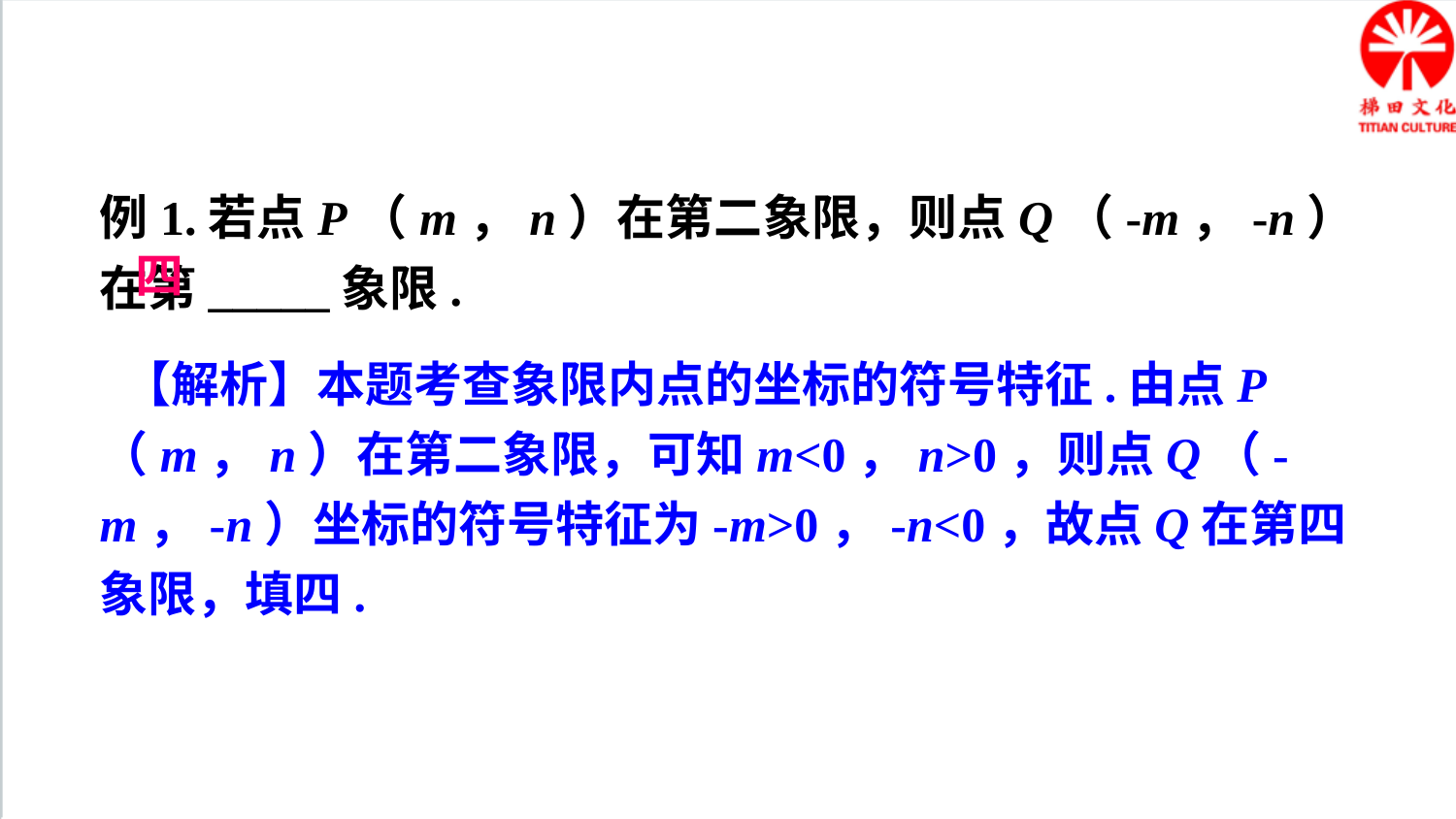

例1.若点P（m，n）在第二象限，则点Q（-m，-n）在第_____象限.
四
 【解析】本题考查象限内点的坐标的符号特征.由点P（m，n）在第二象限，可知m<0，n>0，则点Q（-m，-n）坐标的符号特征为-m>0，-n<0，故点Q在第四象限，填四.